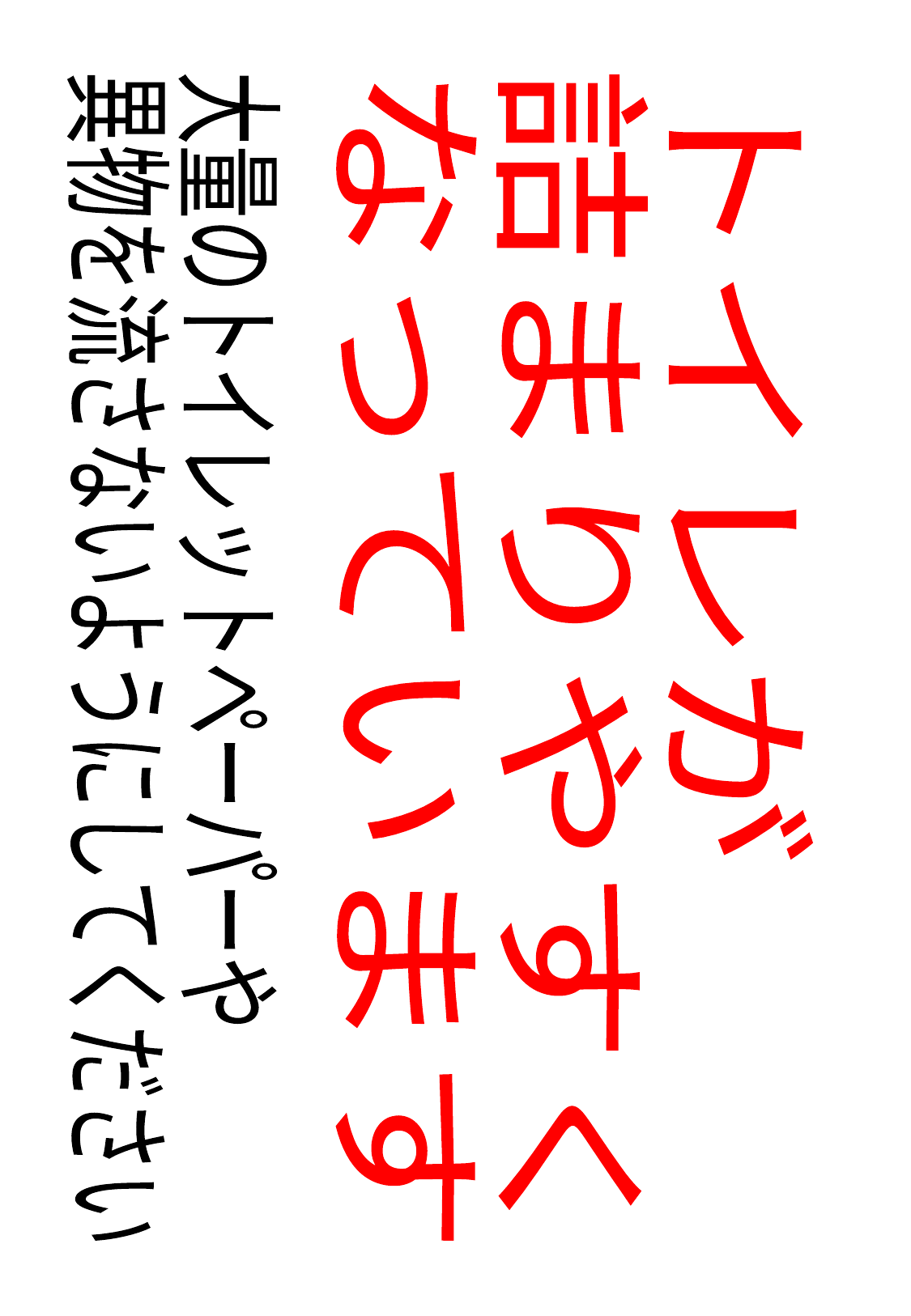

トイレが
詰まりやすく
なっています
大量のトイレットペーパーや
異物を流さないようにしてください